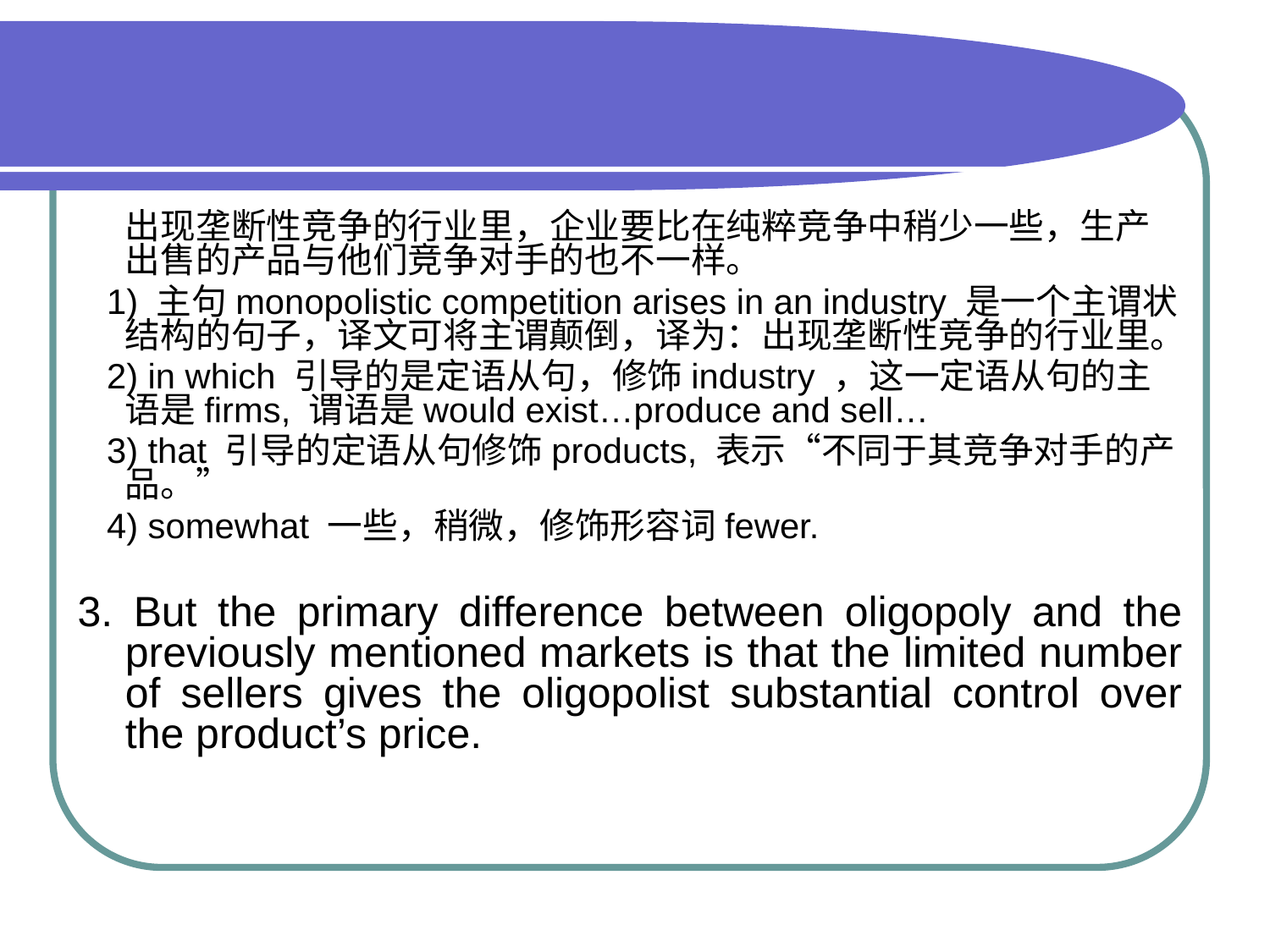

出现垄断性竞争的行业里，企业要比在纯粹竞争中稍少一些，生产出售的产品与他们竞争对手的也不一样。
   1) 主句monopolistic competition arises in an industry 是一个主谓状结构的句子，译文可将主谓颠倒，译为：出现垄断性竞争的行业里。
   2) in which 引导的是定语从句，修饰industry ，这一定语从句的主语是firms, 谓语是would exist…produce and sell…
   3) that 引导的定语从句修饰products, 表示“不同于其竞争对手的产品。”
   4) somewhat 一些，稍微，修饰形容词fewer.

3. But the primary difference between oligopoly and the previously mentioned markets is that the limited number of sellers gives the oligopolist substantial control over the product’s price.